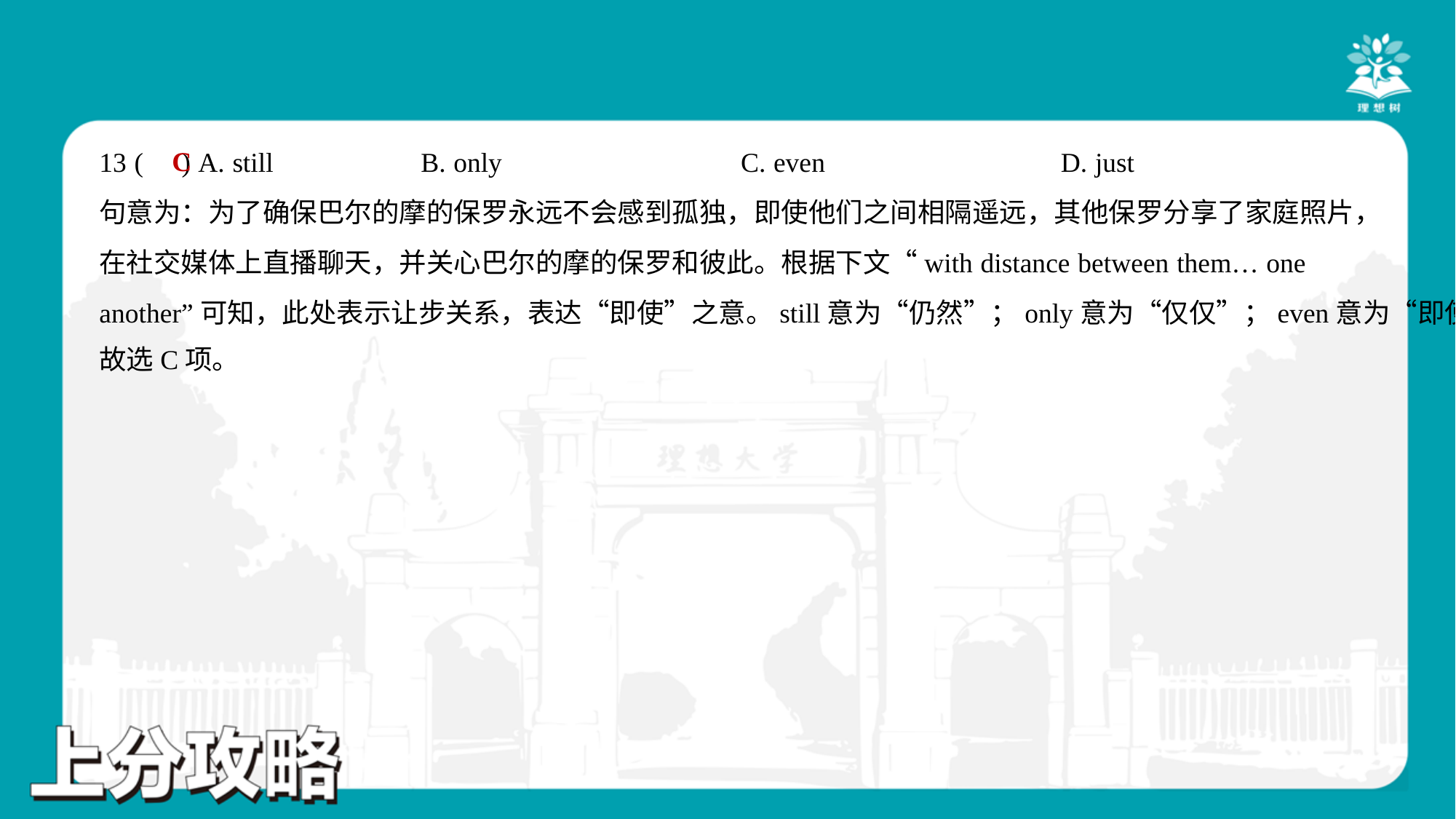

C
13 (     ) A. still	B. only	C. even	D. just
句意为：为了确保巴尔的摩的保罗永远不会感到孤独，即使他们之间相隔遥远，其他保罗分享了家庭照片，
在社交媒体上直播聊天，并关心巴尔的摩的保罗和彼此。根据下文“with distance between them… one
another”可知，此处表示让步关系，表达“即使”之意。still意为“仍然”；only意为“仅仅”；even意为“即使”。
故选C项。